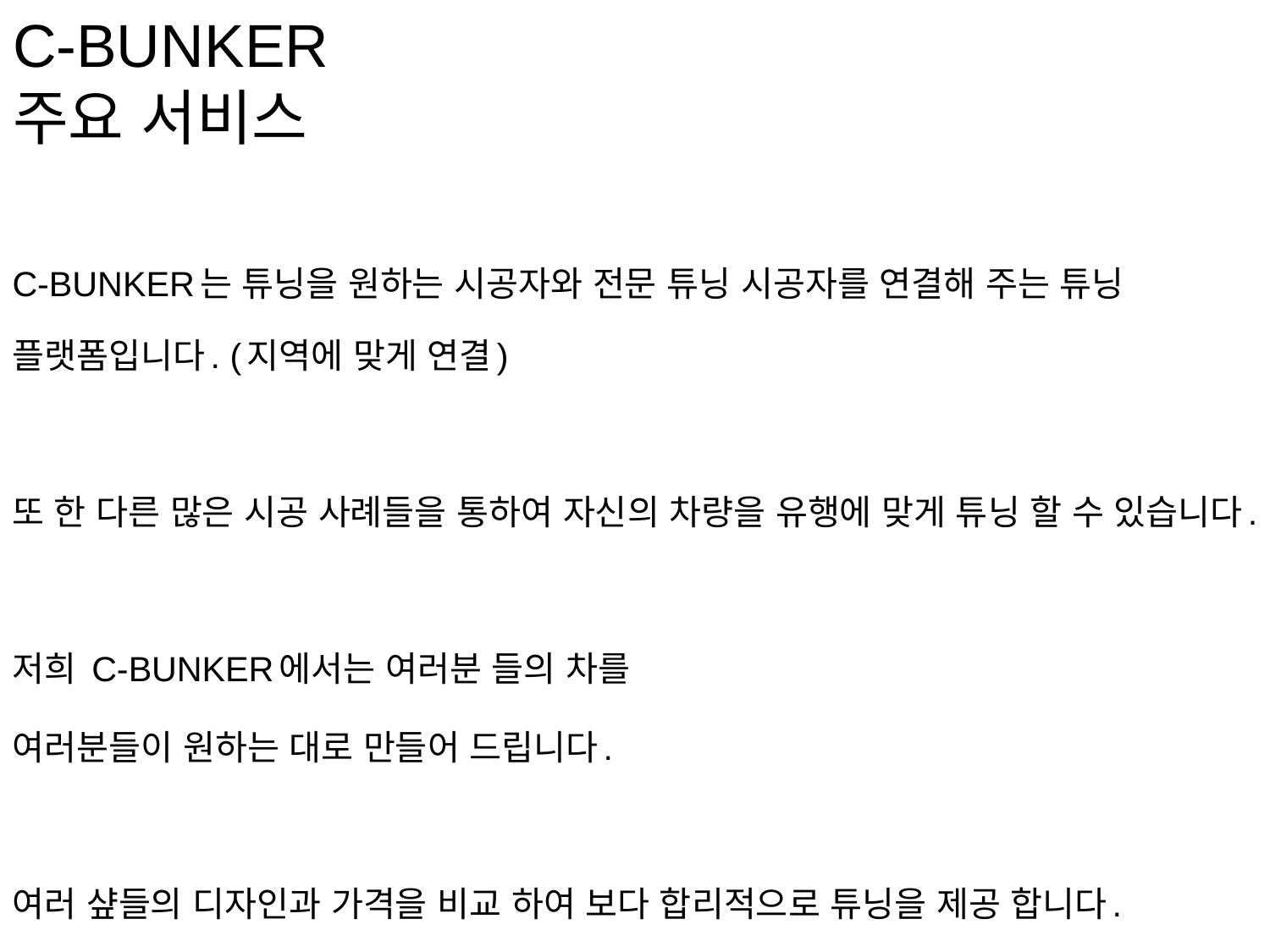

# C-BUNKER 주요 서비스
C-BUNKER는 튜닝을 원하는 시공자와 전문 튜닝 시공자를 연결해 주는 튜닝 플랫폼입니다. (지역에 맞게 연결)

또 한 다른 많은 시공 사례들을 통하여 자신의 차량을 유행에 맞게 튜닝 할 수 있습니다.

저희 C-BUNKER에서는 여러분 들의 차를
여러분들이 원하는 대로 만들어 드립니다.

여러 샾들의 디자인과 가격을 비교 하여 보다 합리적으로 튜닝을 제공 합니다.